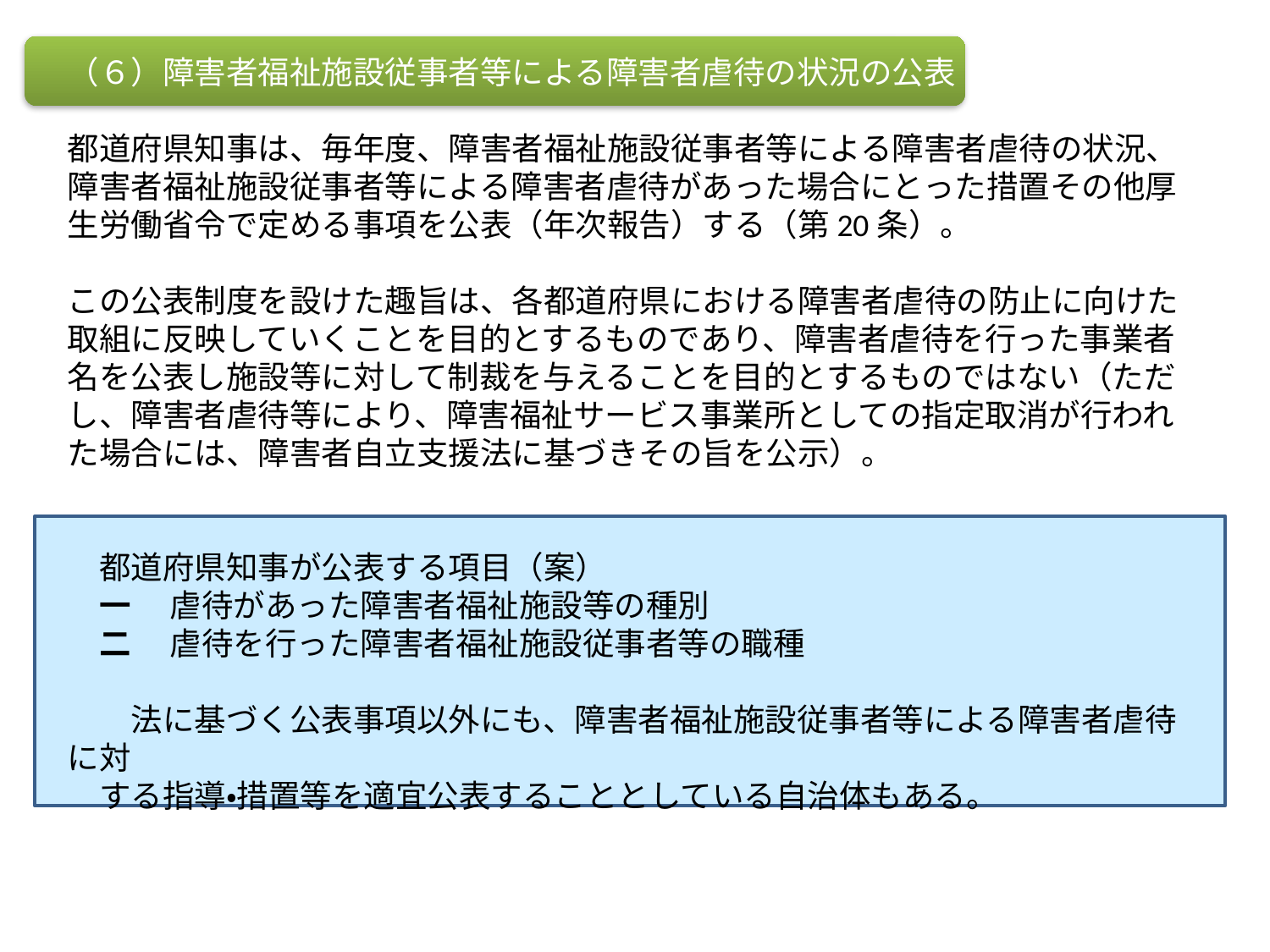

（６）障害者福祉施設従事者等による障害者虐待の状況の公表

都道府県知事は、毎年度、障害者福祉施設従事者等による障害者虐待の状況、障害者福祉施設従事者等による障害者虐待があった場合にとった措置その他厚生労働省令で定める事項を公表（年次報告）する（第20条）。

この公表制度を設けた趣旨は、各都道府県における障害者虐待の防止に向けた取組に反映していくことを目的とするものであり、障害者虐待を行った事業者名を公表し施設等に対して制裁を与えることを目的とするものではない（ただし、障害者虐待等により、障害福祉サービス事業所としての指定取消が行われた場合には、障害者自立支援法に基づきその旨を公示）。

　都道府県知事が公表する項目（案）
　一 　虐待があった障害者福祉施設等の種別
　二 　虐待を行った障害者福祉施設従事者等の職種

　　法に基づく公表事項以外にも、障害者福祉施設従事者等による障害者虐待に対
　する指導・措置等を適宜公表することとしている自治体もある。